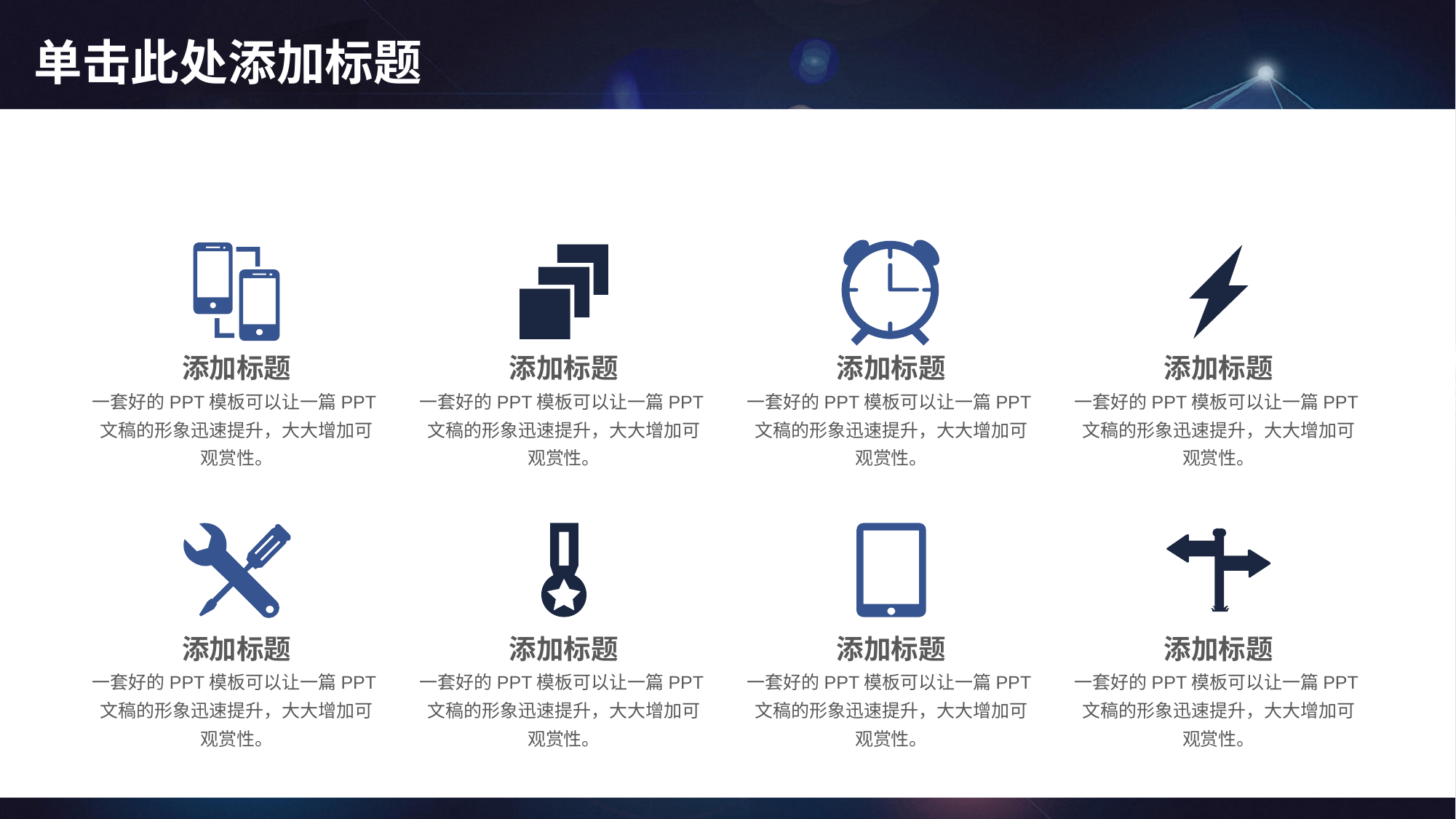

# 单击此处添加标题

添加标题
一套好的PPT模板可以让一篇PPT文稿的形象迅速提升，大大增加可观赏性。
添加标题
一套好的PPT模板可以让一篇PPT文稿的形象迅速提升，大大增加可观赏性。
添加标题
一套好的PPT模板可以让一篇PPT文稿的形象迅速提升，大大增加可观赏性。
添加标题
一套好的PPT模板可以让一篇PPT文稿的形象迅速提升，大大增加可观赏性。

添加标题
一套好的PPT模板可以让一篇PPT文稿的形象迅速提升，大大增加可观赏性。
添加标题
一套好的PPT模板可以让一篇PPT文稿的形象迅速提升，大大增加可观赏性。
添加标题
一套好的PPT模板可以让一篇PPT文稿的形象迅速提升，大大增加可观赏性。
添加标题
一套好的PPT模板可以让一篇PPT文稿的形象迅速提升，大大增加可观赏性。